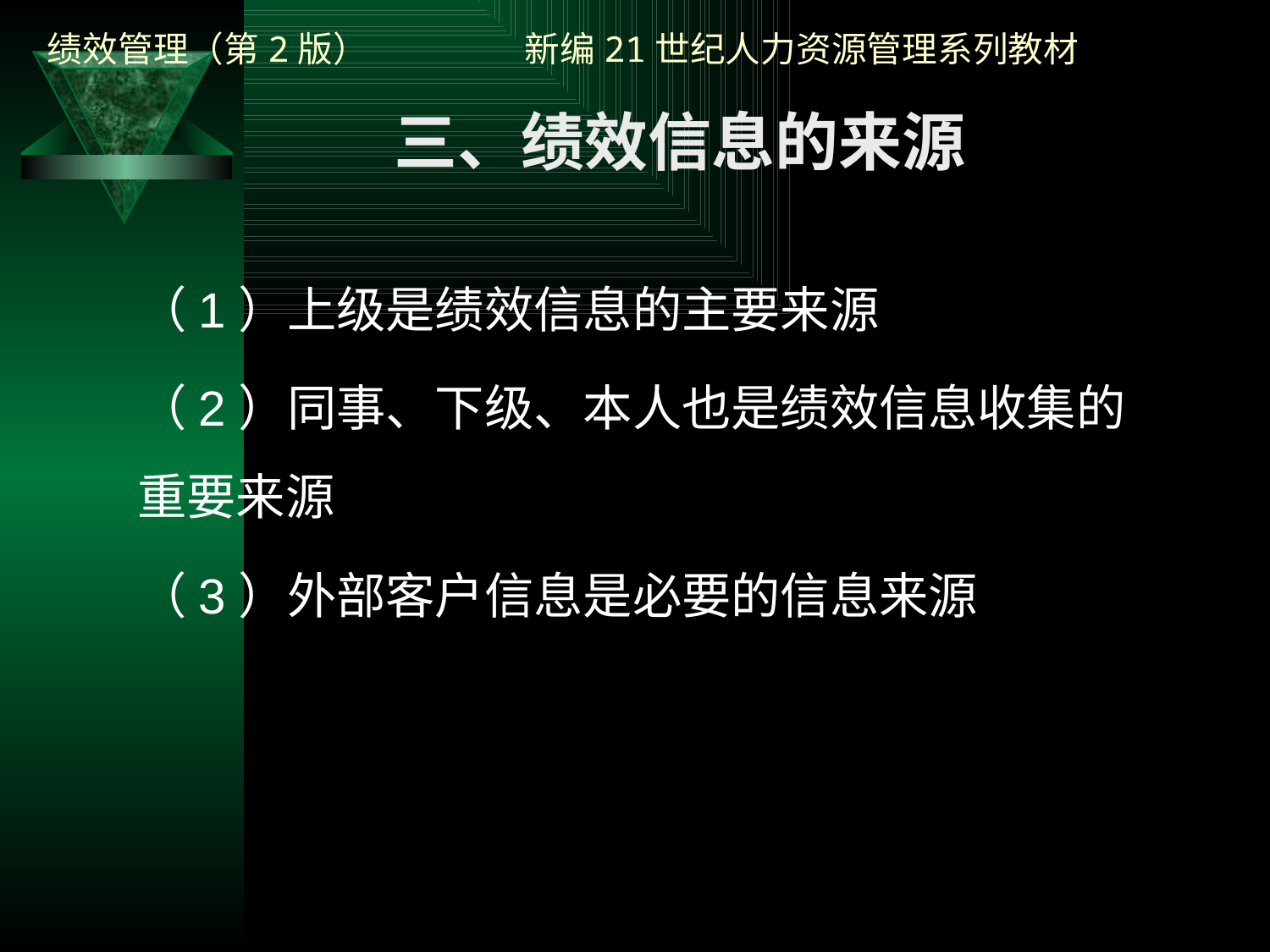

三、绩效信息的来源
（1）上级是绩效信息的主要来源
（2）同事、下级、本人也是绩效信息收集的重要来源
（3）外部客户信息是必要的信息来源